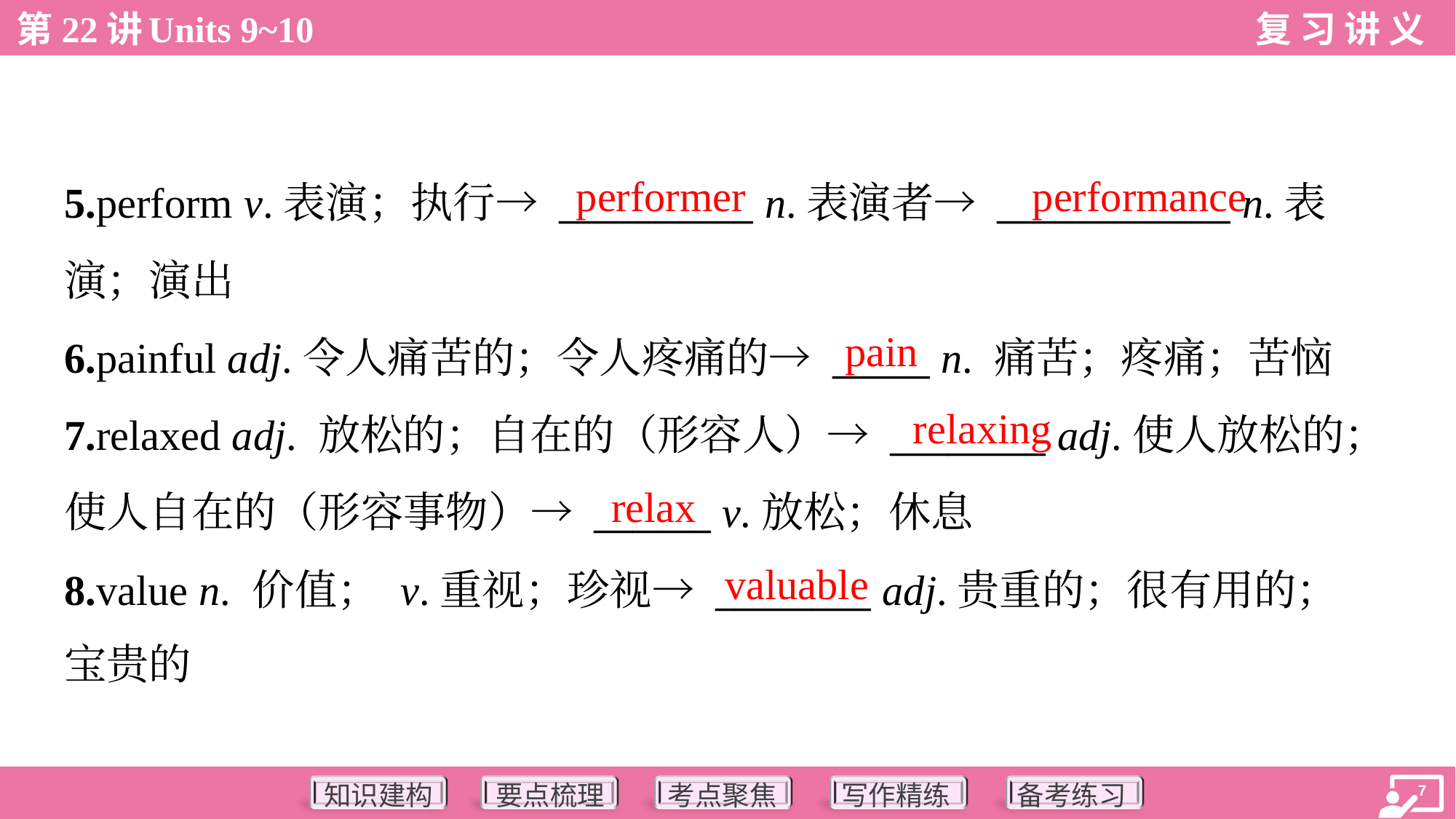

performer
performance
5.perform v.表演；执行→ __________ n.表演者→ ____________ n.表
演；演出
6.painful adj.令人痛苦的；令人疼痛的→ _____ n. 痛苦；疼痛；苦恼
7.relaxed adj. 放松的；自在的（形容人）→ ________ adj.使人放松的；
使人自在的（形容事物）→ ______ v.放松；休息
8.value n. 价值； v.重视；珍视→ ________ adj.贵重的；很有用的；
宝贵的
pain
relaxing
relax
valuable